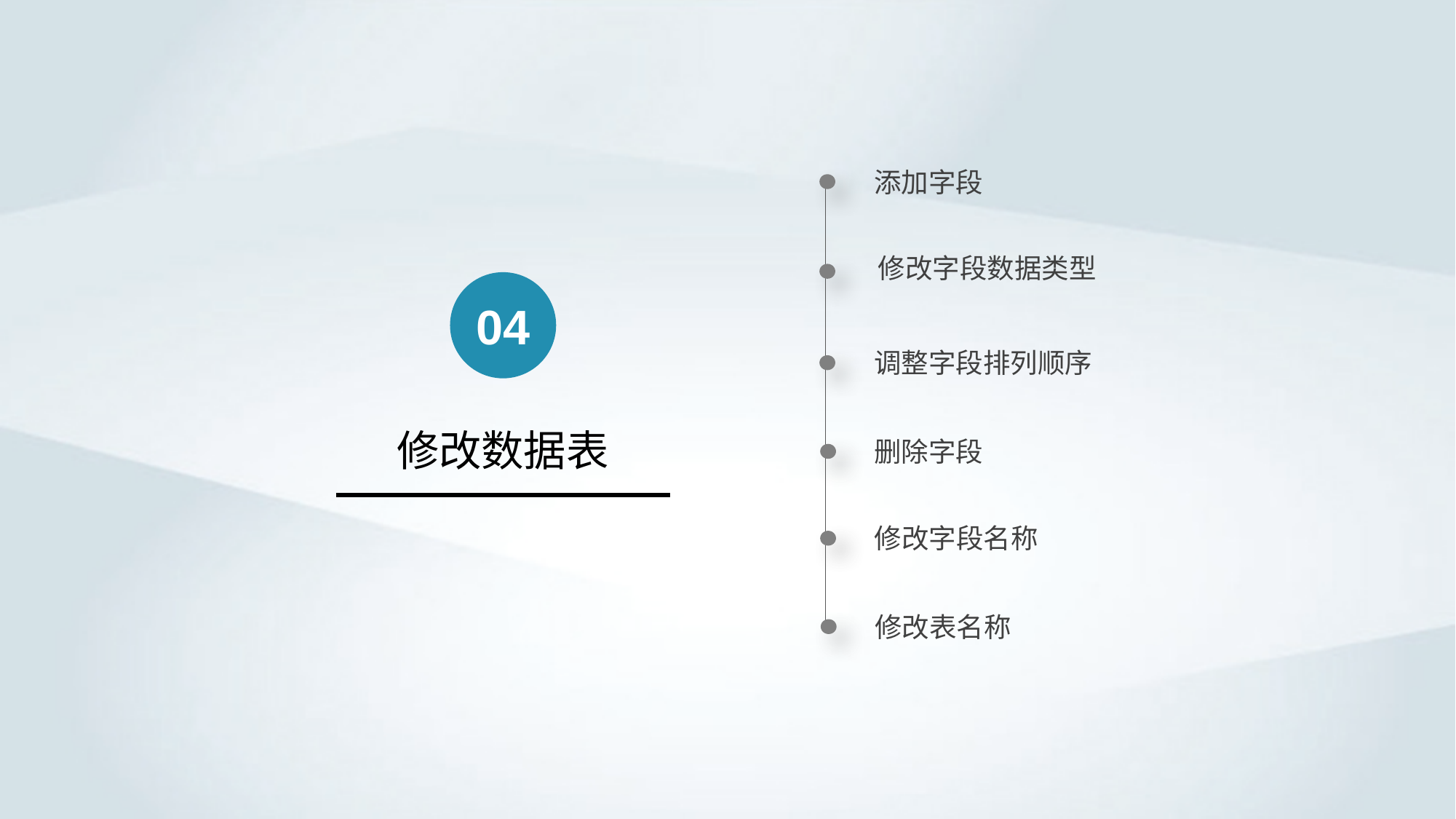

添加字段

修改字段数据类型

04
调整字段排列顺序

修改数据表
删除字段

修改字段名称

修改表名称